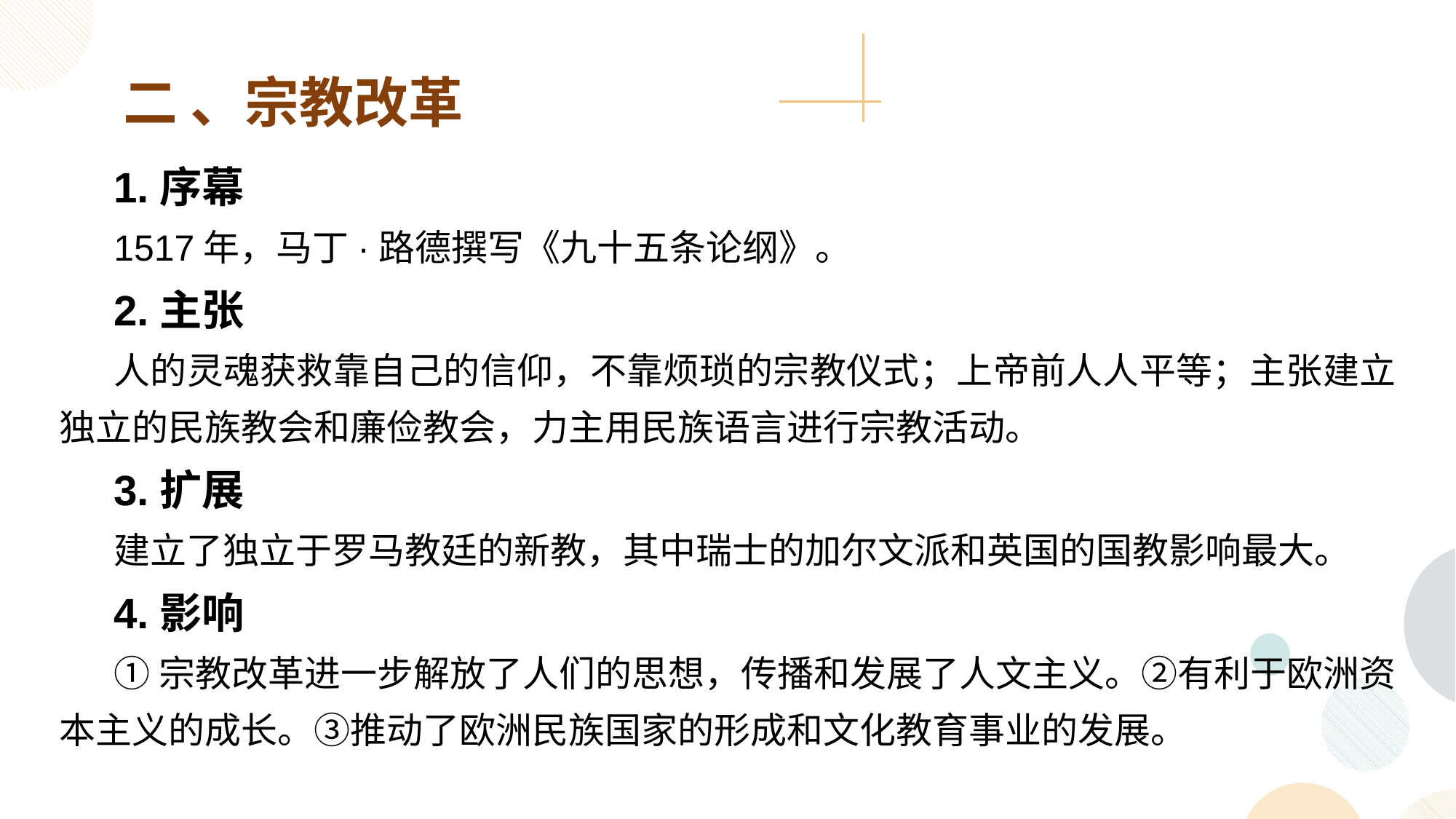

二 、宗教改革
1.序幕
1517年，马丁·路德撰写《九十五条论纲》。
2.主张
人的灵魂获救靠自己的信仰，不靠烦琐的宗教仪式；上帝前人人平等；主张建立独立的民族教会和廉俭教会，力主用民族语言进行宗教活动。
3.扩展
建立了独立于罗马教廷的新教，其中瑞士的加尔文派和英国的国教影响最大。
4.影响
①宗教改革进一步解放了人们的思想，传播和发展了人文主义。②有利于欧洲资本主义的成长。③推动了欧洲民族国家的形成和文化教育事业的发展。